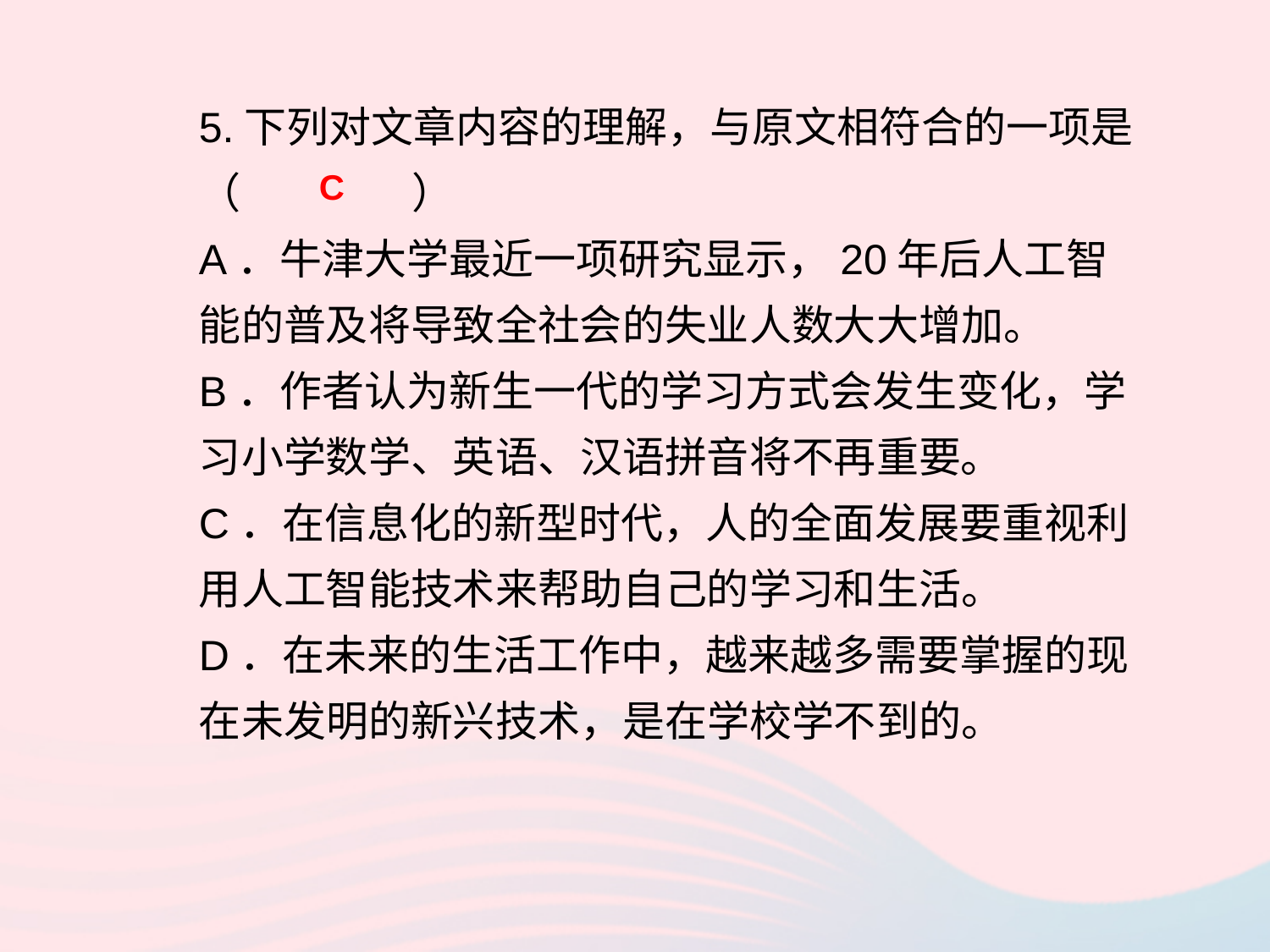

5.下列对文章内容的理解，与原文相符合的一项是（                  ）
A．牛津大学最近一项研究显示，20年后人工智能的普及将导致全社会的失业人数大大增加。
B．作者认为新生一代的学习方式会发生变化，学习小学数学、英语、汉语拼音将不再重要。
C．在信息化的新型时代，人的全面发展要重视利用人工智能技术来帮助自己的学习和生活。
D．在未来的生活工作中，越来越多需要掌握的现在未发明的新兴技术，是在学校学不到的。
C